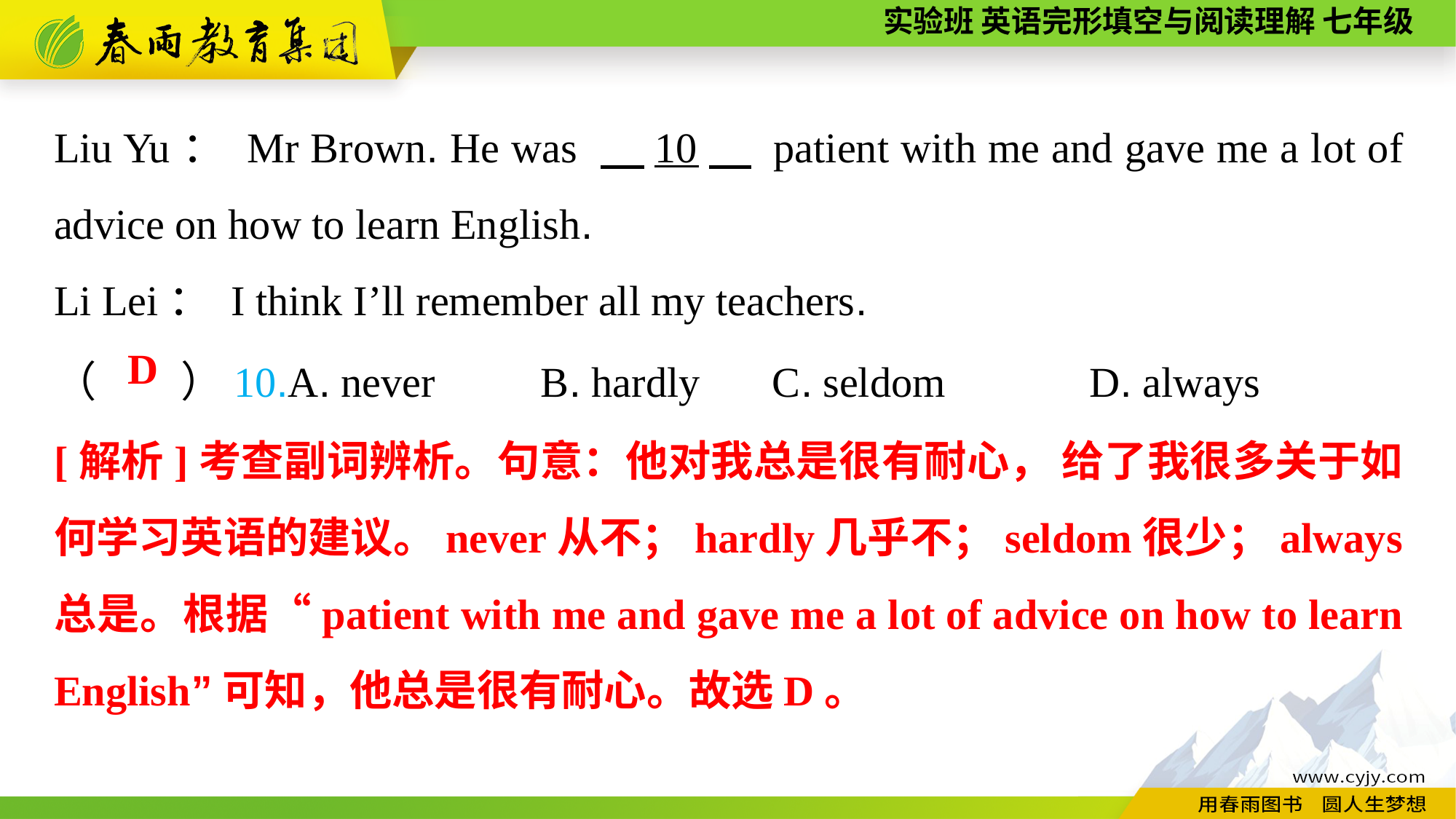

Liu Yu： Mr Brown. He was 　10　 patient with me and gave me a lot of advice on how to learn English.
Li Lei： I think I’ll remember all my teachers.
（　　）10.A. never          B. hardly	      C. seldom	     D. always
D
[解析]考查副词辨析。句意：他对我总是很有耐心， 给了我很多关于如何学习英语的建议。never从不；hardly几乎不；seldom很少；always总是。根据“patient with me and gave me a lot of advice on how to learn English”可知，他总是很有耐心。故选D。